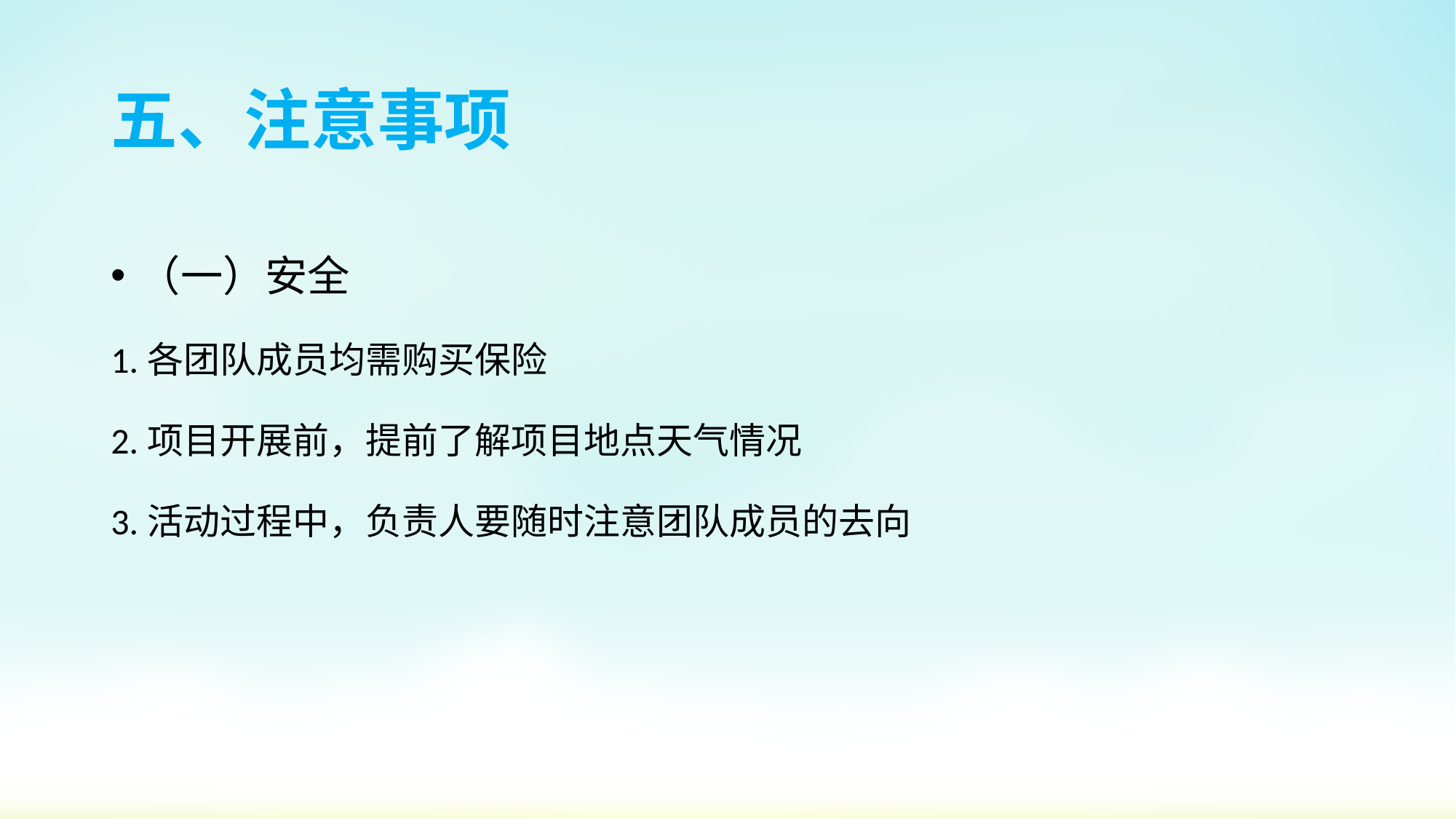

# 五、注意事项
（一）安全
1.各团队成员均需购买保险
2.项目开展前，提前了解项目地点天气情况
3.活动过程中，负责人要随时注意团队成员的去向